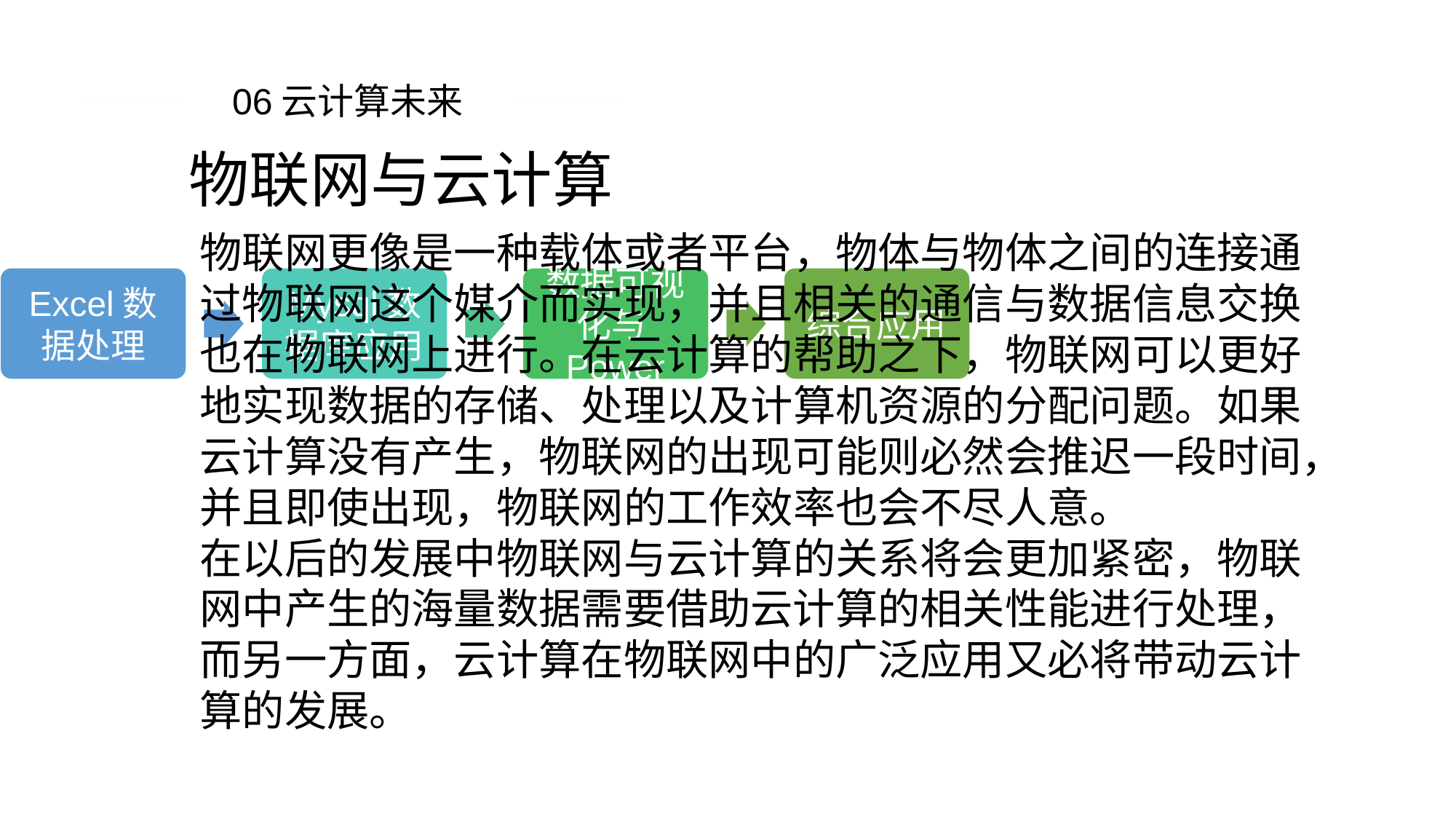

06云计算未来
Excel数据处理

Mysql数据库应用

数据可视化与Power

综合应用
物联网与云计算

物联网更像是一种载体或者平台，物体与物体之间的连接通过物联网这个媒介而实现，并且相关的通信与数据信息交换也在物联网上进行。在云计算的帮助之下，物联网可以更好地实现数据的存储、处理以及计算机资源的分配问题。如果云计算没有产生，物联网的出现可能则必然会推迟一段时间，并且即使出现，物联网的工作效率也会不尽人意。
在以后的发展中物联网与云计算的关系将会更加紧密，物联网中产生的海量数据需要借助云计算的相关性能进行处理，而另一方面，云计算在物联网中的广泛应用又必将带动云计算的发展。

PPT模板 http://www.1ppt.com/moban/